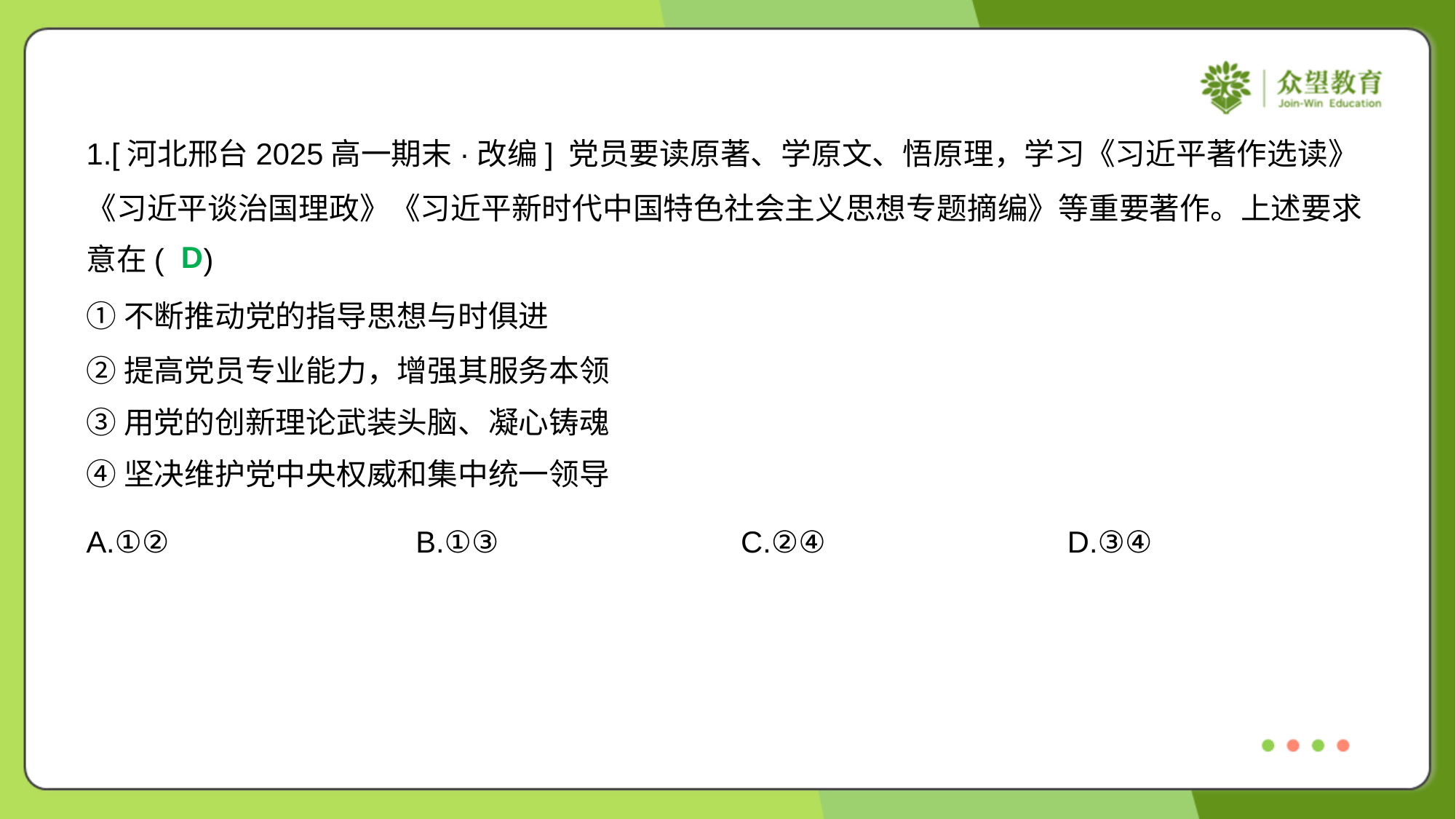

1.[河北邢台2025高一期末·改编] 党员要读原著、学原文、悟原理，学习《习近平著作选读》
《习近平谈治国理政》《习近平新时代中国特色社会主义思想专题摘编》等重要著作。上述要求
意在(     )
D
①不断推动党的指导思想与时俱进
②提高党员专业能力，增强其服务本领
③用党的创新理论武装头脑、凝心铸魂
④坚决维护党中央权威和集中统一领导
A.①②	B.①③	C.②④	D.③④